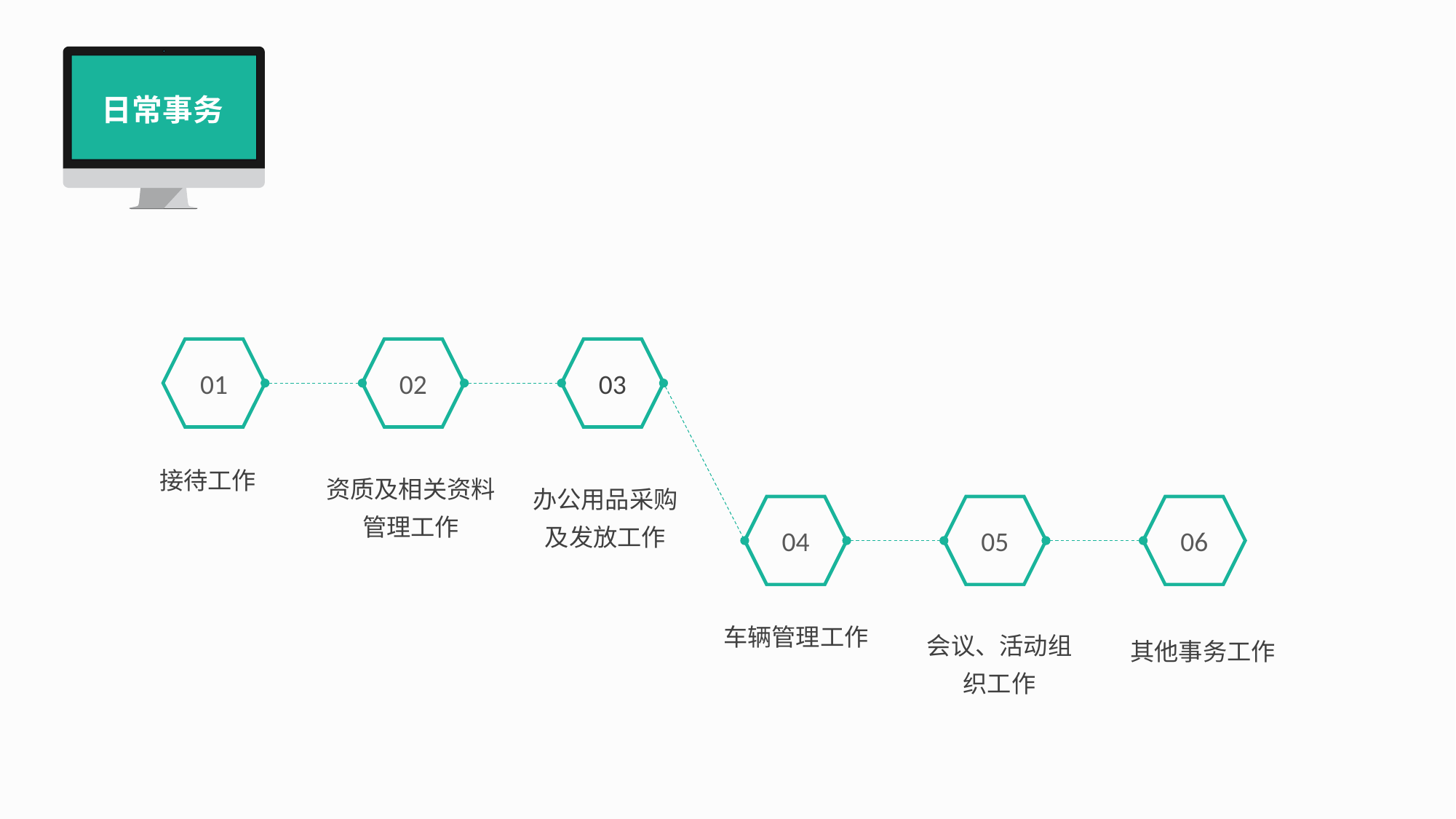

日常事务
03
02
01
06
05
04
接待工作
资质及相关资料管理工作
办公用品采购及发放工作
车辆管理工作
会议、活动组织工作
其他事务工作